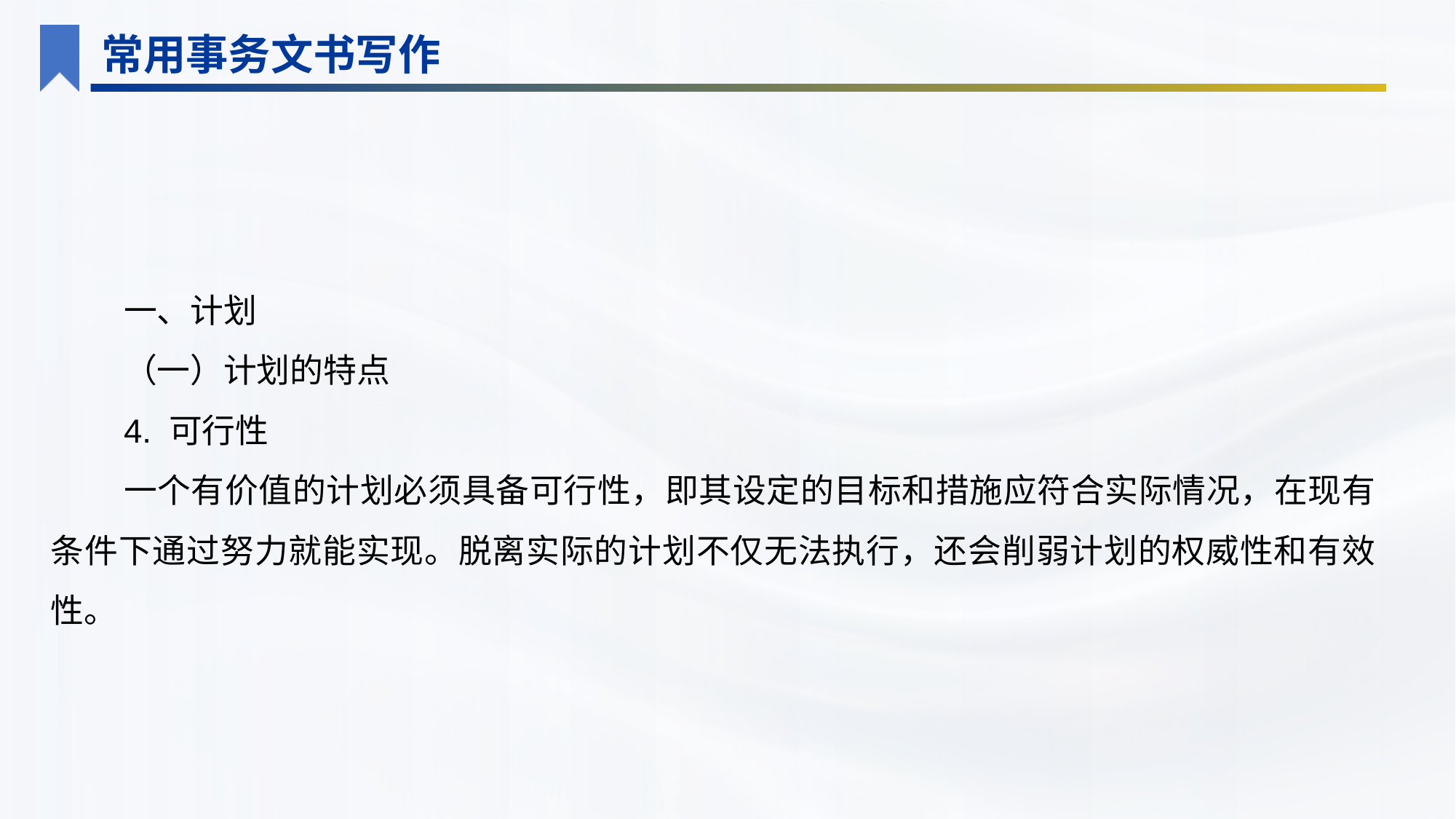

常用事务文书写作
一、计划
（一）计划的特点
4. 可行性
一个有价值的计划必须具备可行性，即其设定的目标和措施应符合实际情况，在现有条件下通过努力就能实现。脱离实际的计划不仅无法执行，还会削弱计划的权威性和有效性。